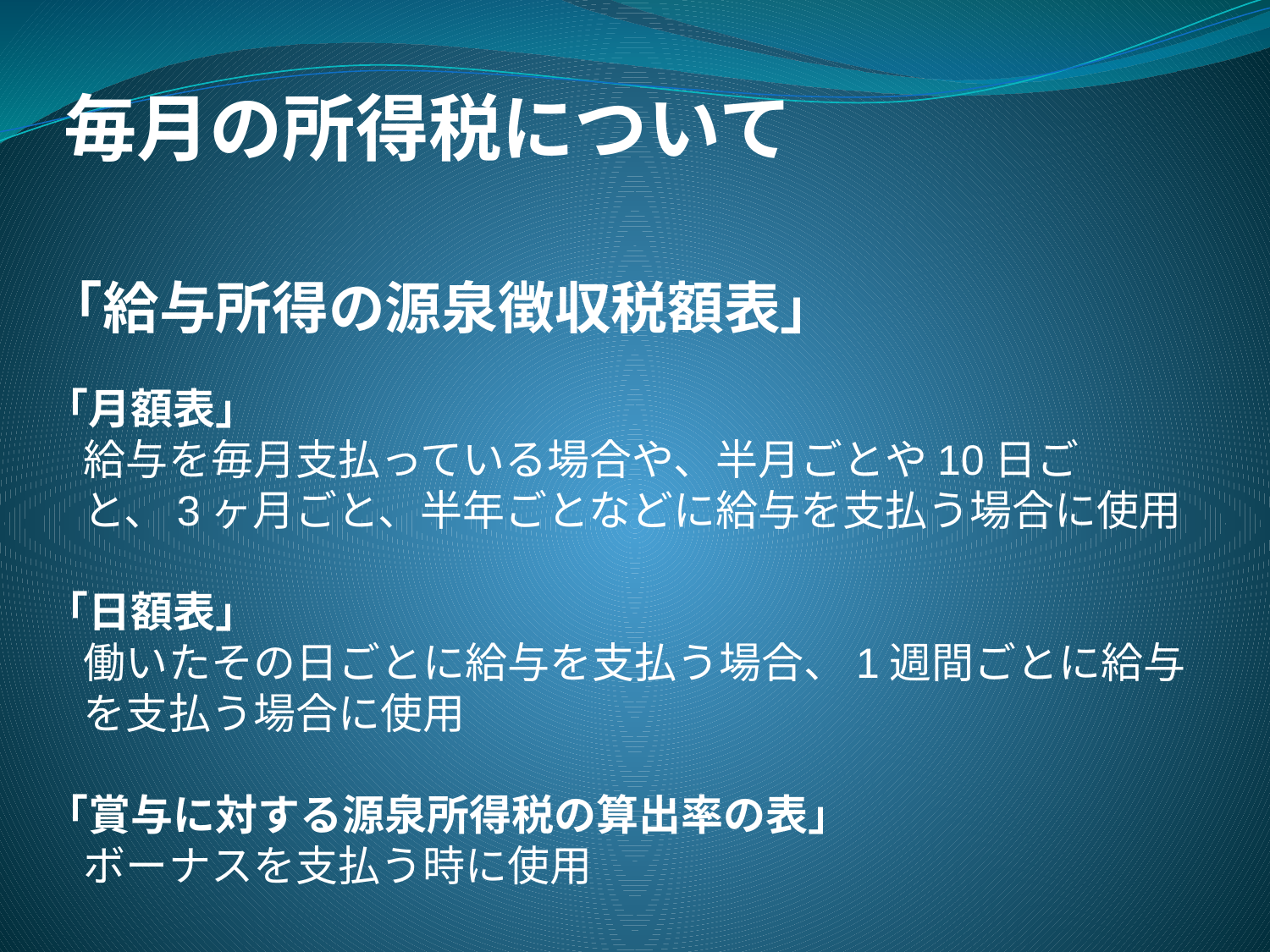

毎月の所得税について
「給与所得の源泉徴収税額表」
「月額表」
給与を毎月支払っている場合や、半月ごとや10日ごと、3ヶ月ごと、半年ごとなどに給与を支払う場合に使用

「日額表」
働いたその日ごとに給与を支払う場合、1週間ごとに給与を支払う場合に使用

「賞与に対する源泉所得税の算出率の表」
ボーナスを支払う時に使用